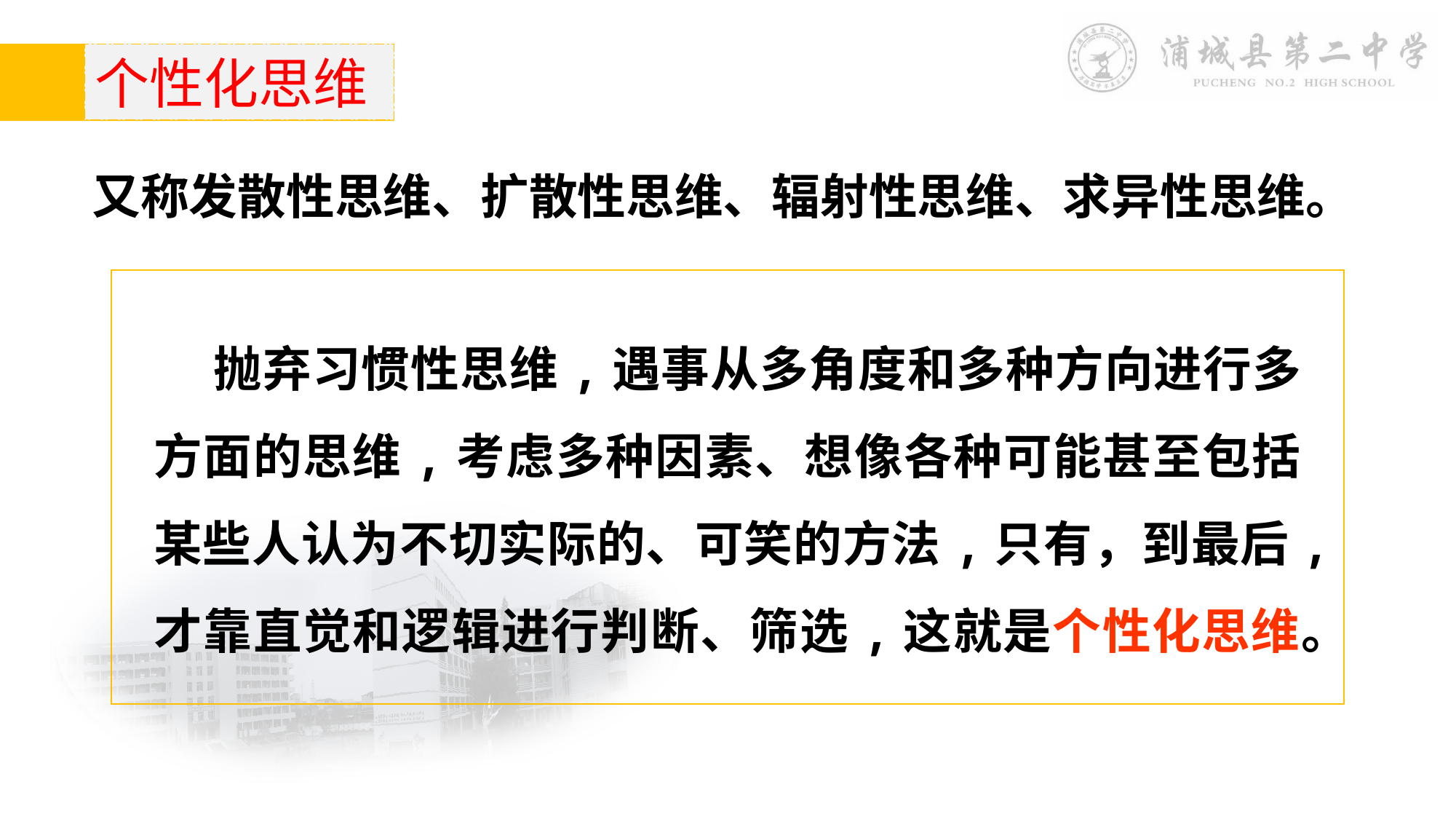

个性化思维

又称发散性思维、扩散性思维、辐射性思维、求异性思维。

    抛弃习惯性思维,遇事从多角度和多种方向进行多方面的思维,考虑多种因素、想像各种可能甚至包括某些人认为不切实际的、可笑的方法,只有，到最后,才靠直觉和逻辑进行判断、筛选,这就是个性化思维。